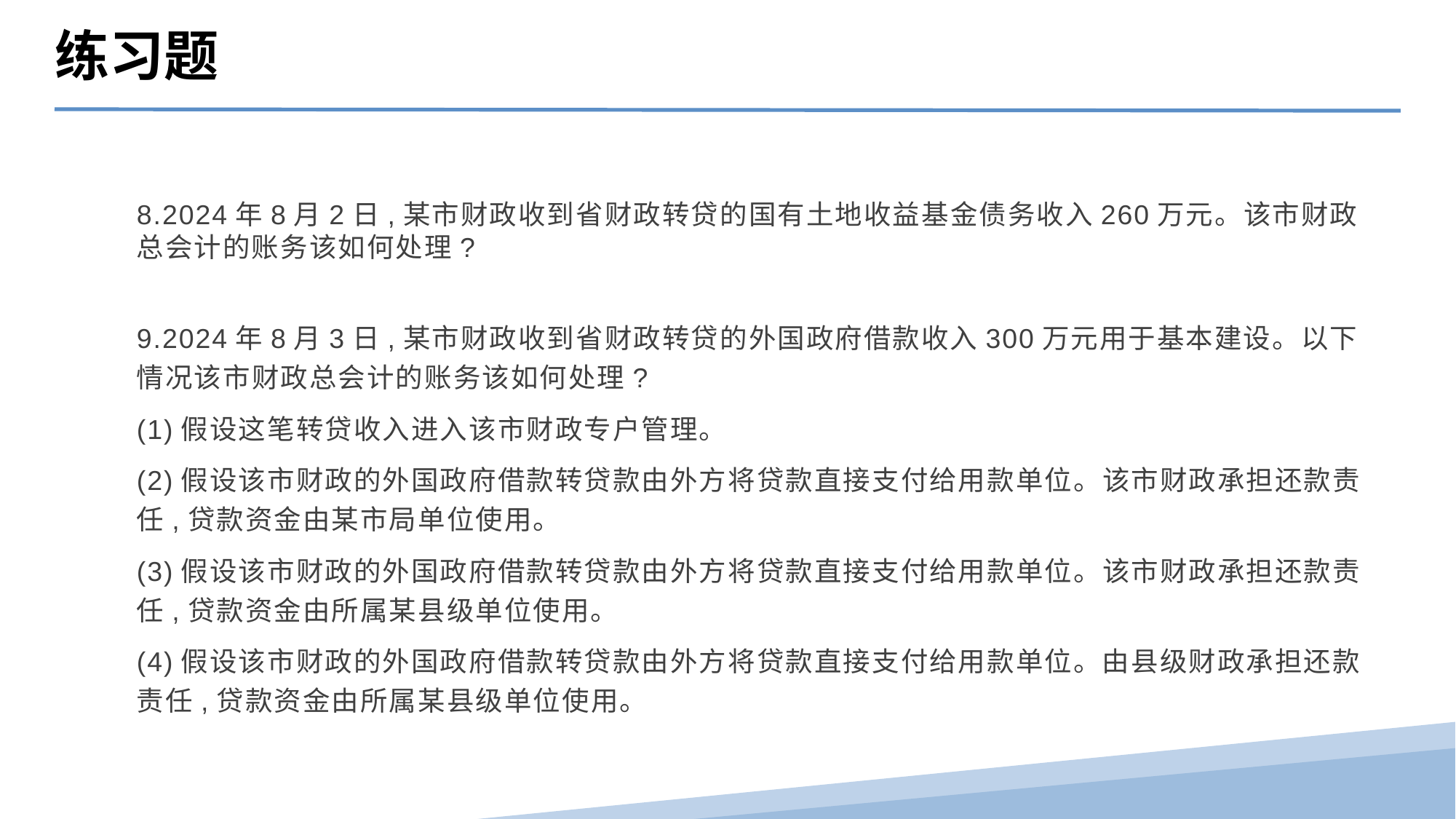

练习题
8.2024年8月2日,某市财政收到省财政转贷的国有土地收益基金债务收入260万元。该市财政总会计的账务该如何处理?

9.2024年8月3日,某市财政收到省财政转贷的外国政府借款收入300万元用于基本建设。以下情况该市财政总会计的账务该如何处理?
(1)假设这笔转贷收入进入该市财政专户管理。
(2)假设该市财政的外国政府借款转贷款由外方将贷款直接支付给用款单位。该市财政承担还款责任,贷款资金由某市局单位使用。
(3)假设该市财政的外国政府借款转贷款由外方将贷款直接支付给用款单位。该市财政承担还款责任,贷款资金由所属某县级单位使用。
(4)假设该市财政的外国政府借款转贷款由外方将贷款直接支付给用款单位。由县级财政承担还款责任,贷款资金由所属某县级单位使用。